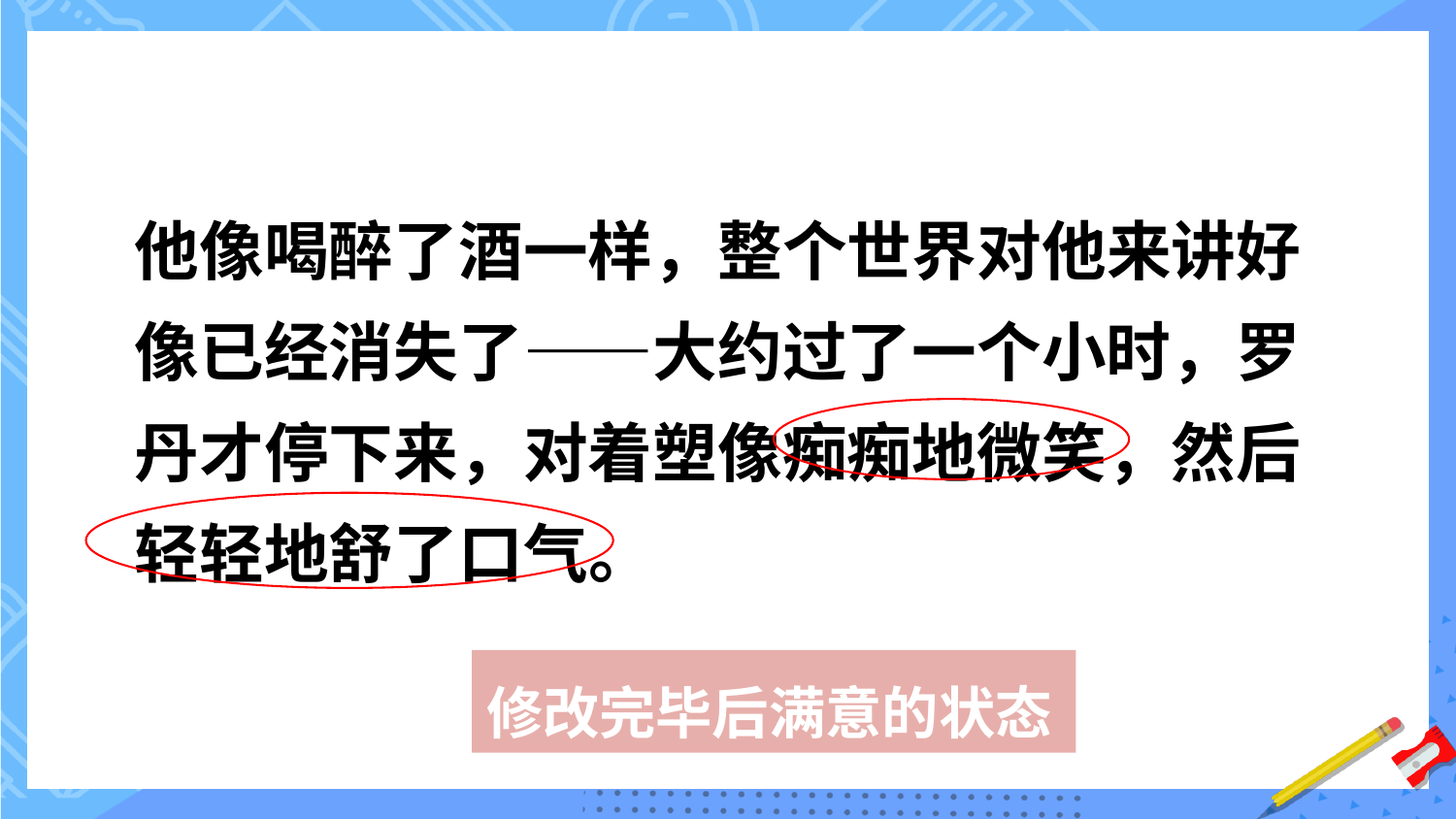

他像喝醉了酒一样，整个世界对他来讲好像已经消失了——大约过了一个小时，罗丹才停下来，对着塑像痴痴地微笑，然后轻轻地舒了口气。

修改完毕后满意的状态